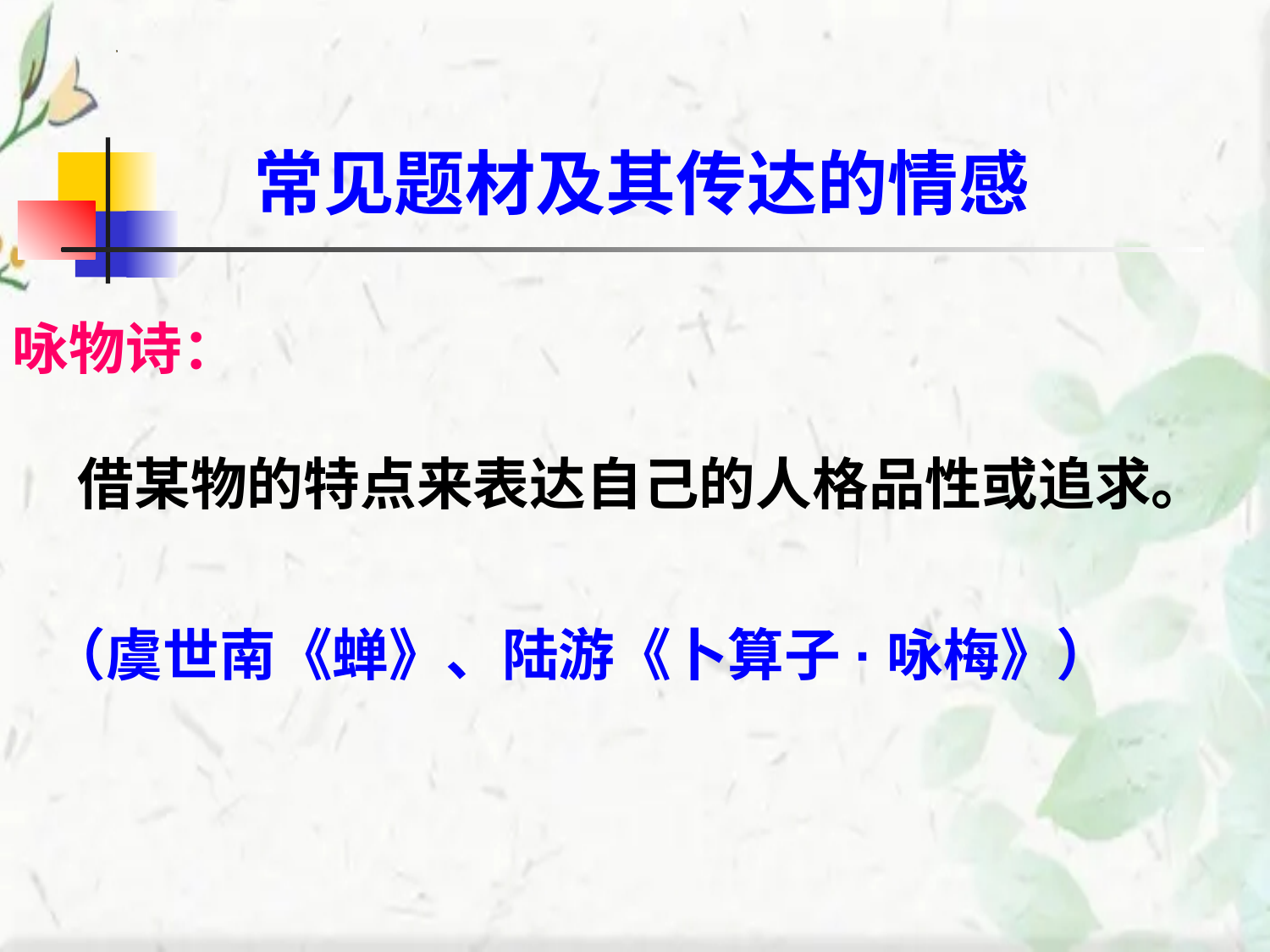

常见题材及其传达的情感
咏物诗：

    借某物的特点来表达自己的人格品性或追求。
（虞世南《蝉》、陆游《卜算子·咏梅》）